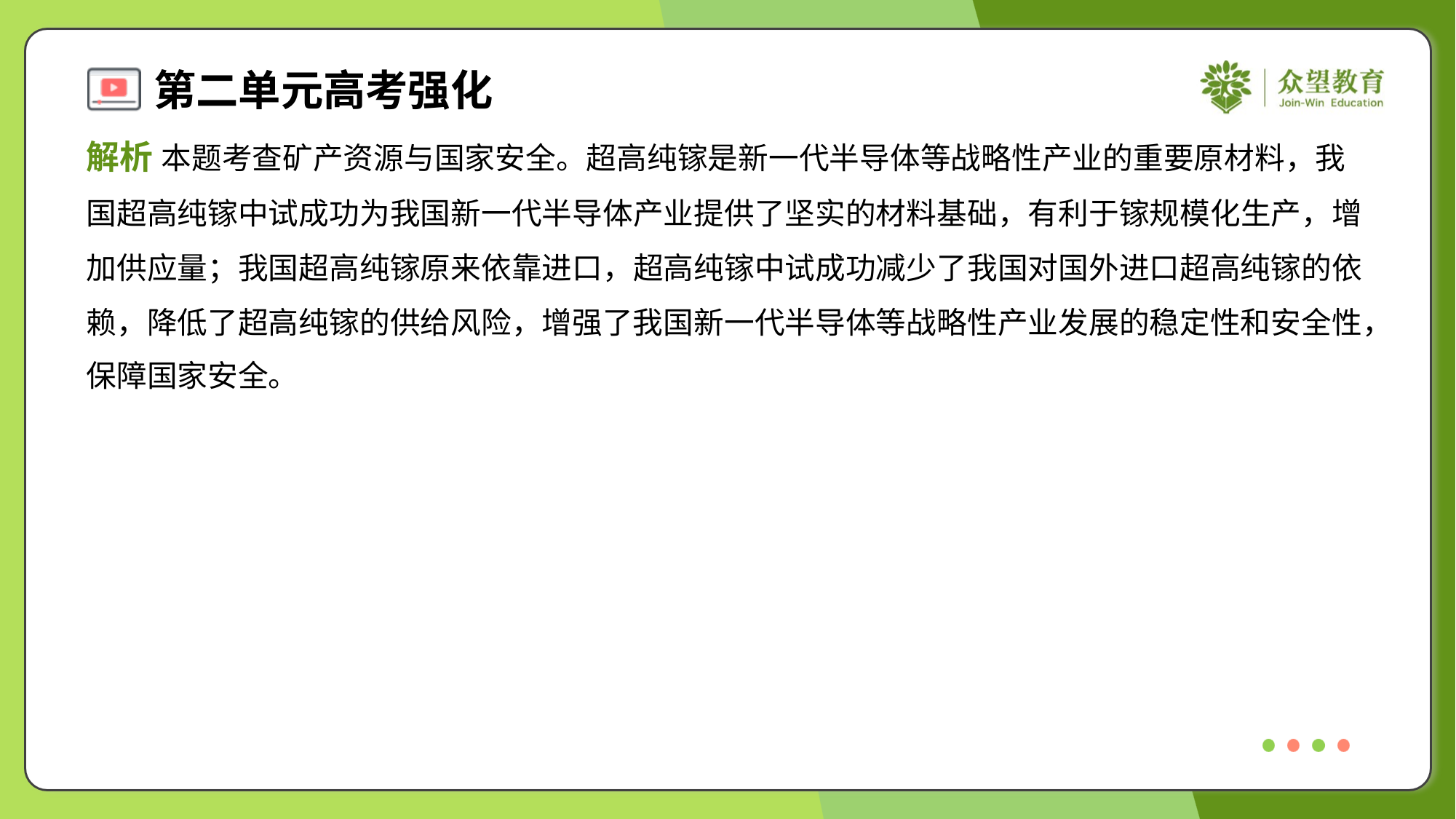

解析 本题考查矿产资源与国家安全。超高纯镓是新一代半导体等战略性产业的重要原材料，我
国超高纯镓中试成功为我国新一代半导体产业提供了坚实的材料基础，有利于镓规模化生产，增
加供应量；我国超高纯镓原来依靠进口，超高纯镓中试成功减少了我国对国外进口超高纯镓的依
赖，降低了超高纯镓的供给风险，增强了我国新一代半导体等战略性产业发展的稳定性和安全性，
保障国家安全。